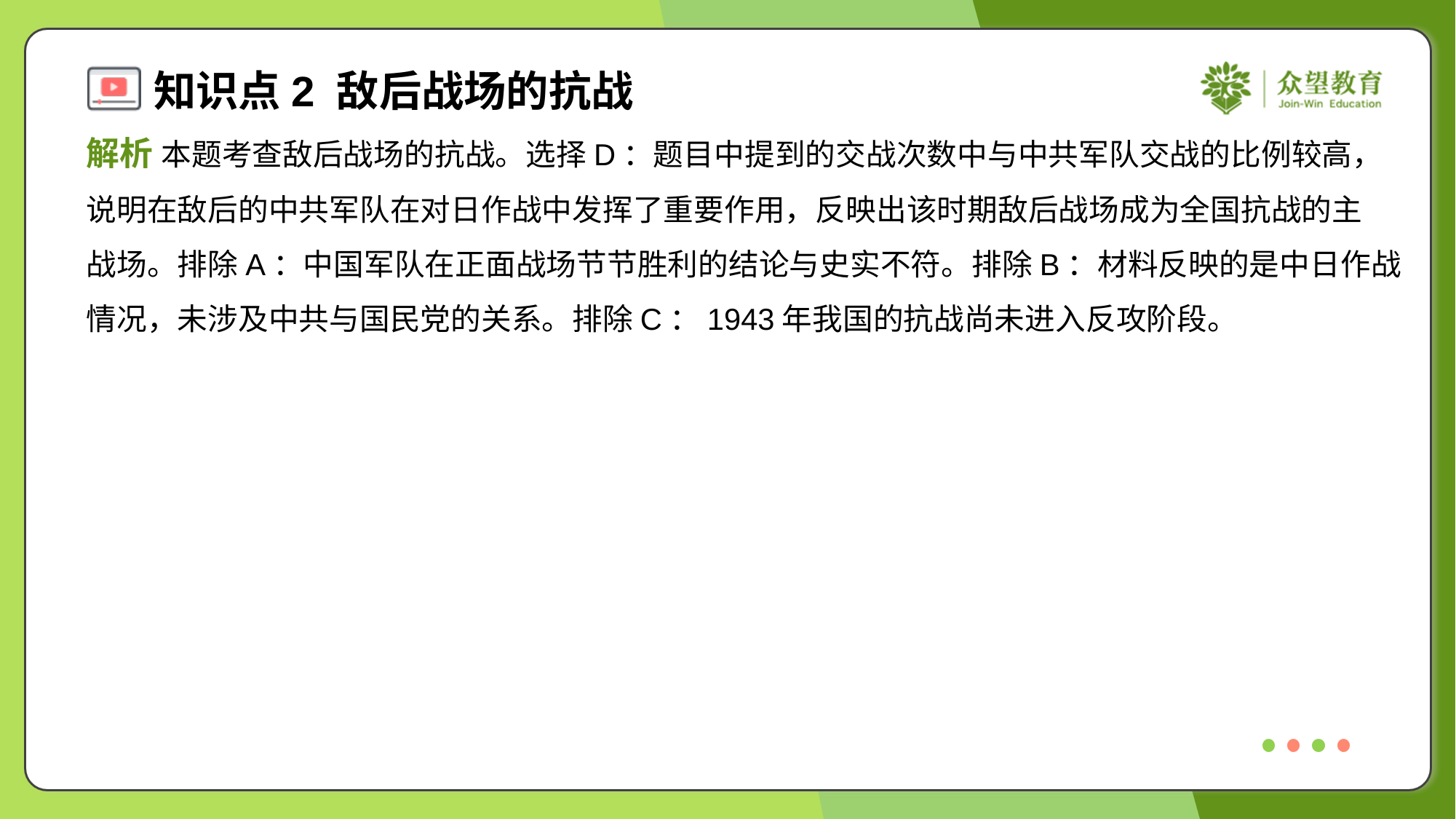

解析 本题考查敌后战场的抗战。选择D：题目中提到的交战次数中与中共军队交战的比例较高，
说明在敌后的中共军队在对日作战中发挥了重要作用，反映出该时期敌后战场成为全国抗战的主
战场。排除A：中国军队在正面战场节节胜利的结论与史实不符。排除B：材料反映的是中日作战
情况，未涉及中共与国民党的关系。排除C：1943年我国的抗战尚未进入反攻阶段。